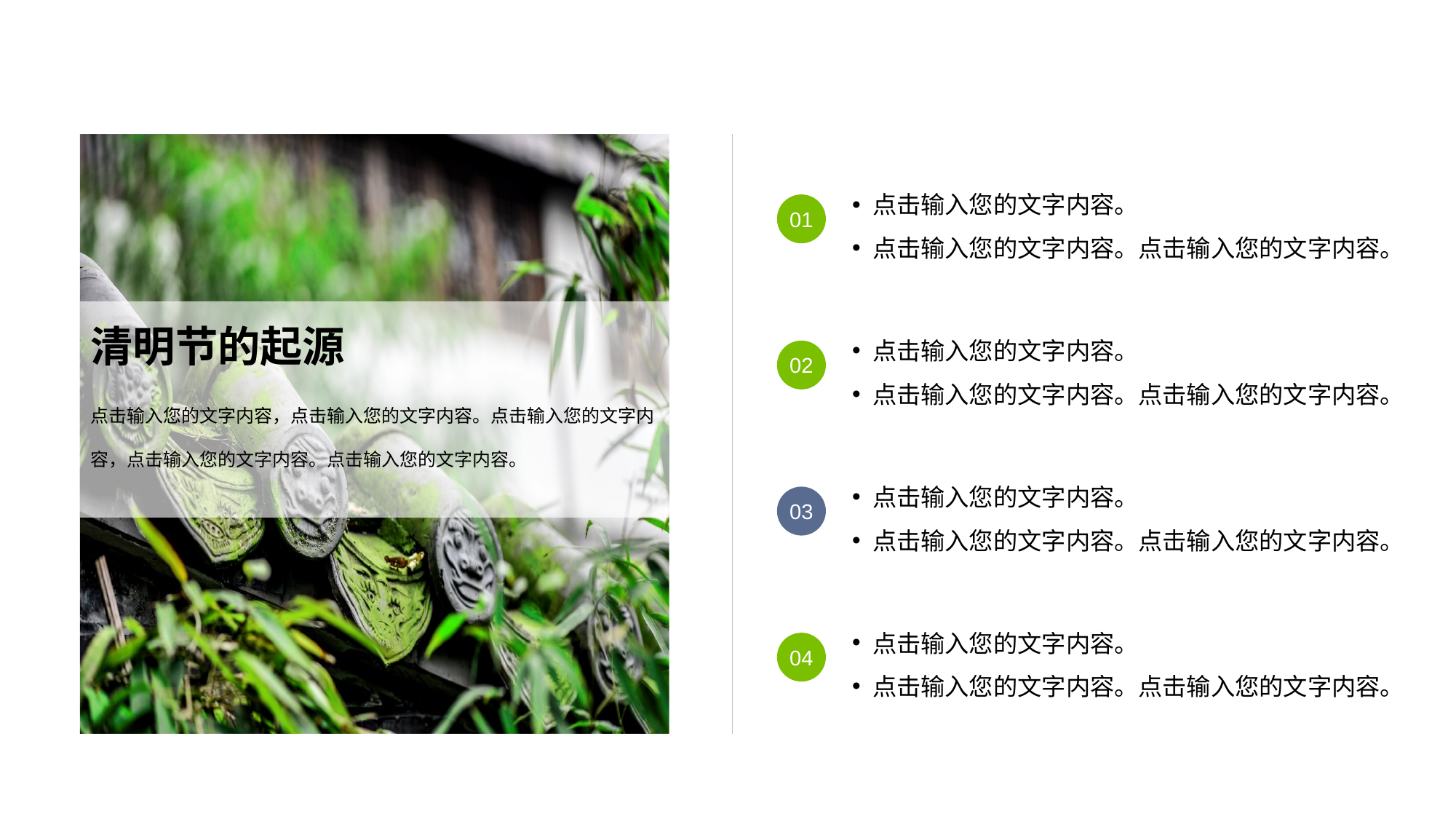

点击输入您的文字内容。
点击输入您的文字内容。点击输入您的文字内容。
01

清明节的起源
点击输入您的文字内容，点击输入您的文字内容。点击输入您的文字内容，点击输入您的文字内容。点击输入您的文字内容。
点击输入您的文字内容。
点击输入您的文字内容。点击输入您的文字内容。
02
点击输入您的文字内容。
点击输入您的文字内容。点击输入您的文字内容。
03
点击输入您的文字内容。
点击输入您的文字内容。点击输入您的文字内容。
04